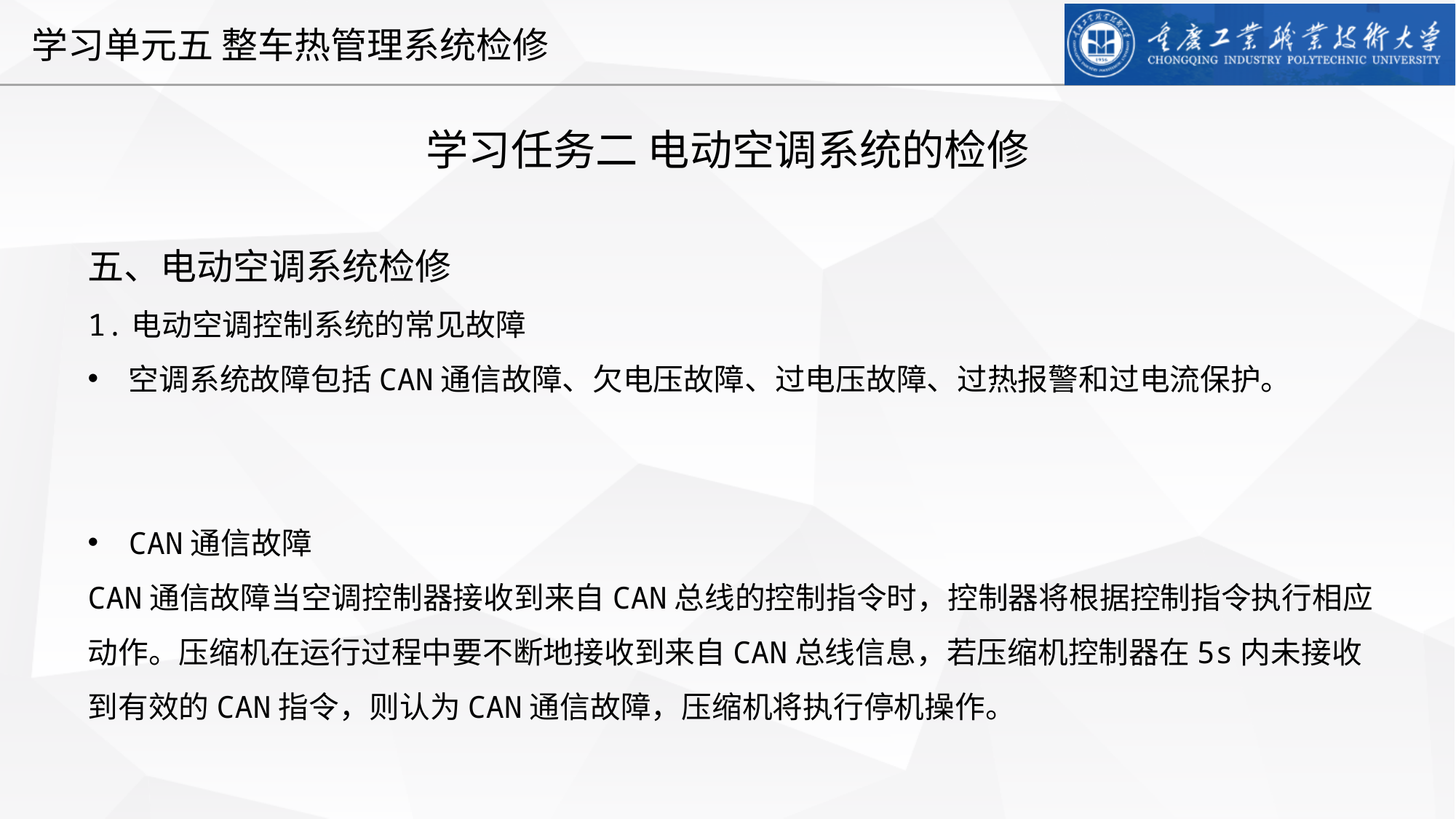

学习任务二 电动空调系统的检修
五、电动空调系统检修
1.电动空调控制系统的常见故障
空调系统故障包括CAN通信故障、欠电压故障、过电压故障、过热报警和过电流保护。

CAN通信故障
CAN通信故障当空调控制器接收到来自CAN总线的控制指令时，控制器将根据控制指令执行相应动作。压缩机在运行过程中要不断地接收到来自CAN总线信息，若压缩机控制器在5s内未接收到有效的CAN指令，则认为CAN通信故障，压缩机将执行停机操作。